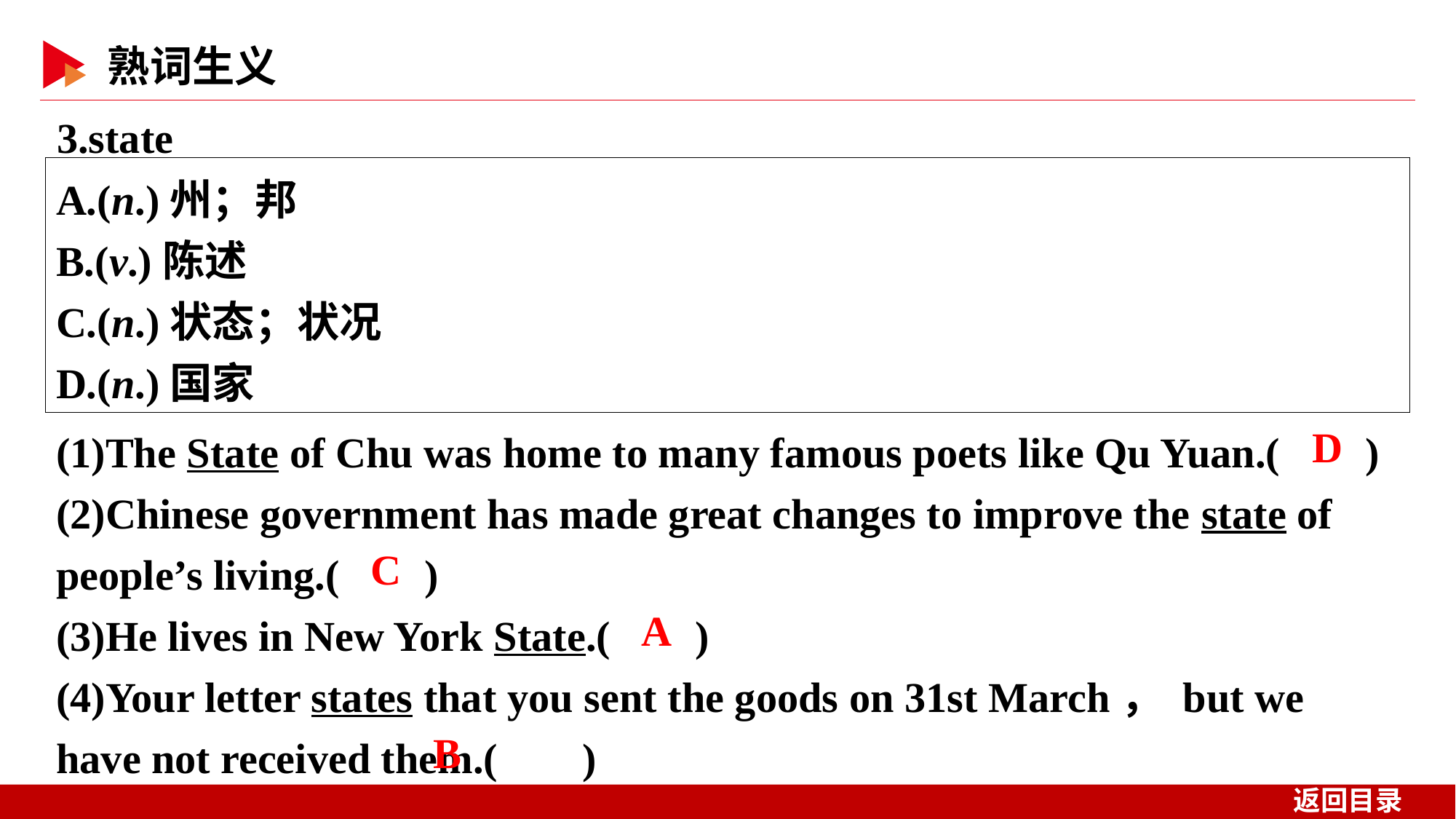

3.state
A.(n.)州；邦
B.(v.)陈述
C.(n.)状态；状况
D.(n.)国家
(1)The State of Chu was home to many famous poets like Qu Yuan.(        )
(2)Chinese government has made great changes to improve the state of people’s living.(        )
(3)He lives in New York State.(        )
(4)Your letter states that you sent the goods on 31st March， but we have not received them.(        )
   D
   C
   A
   B